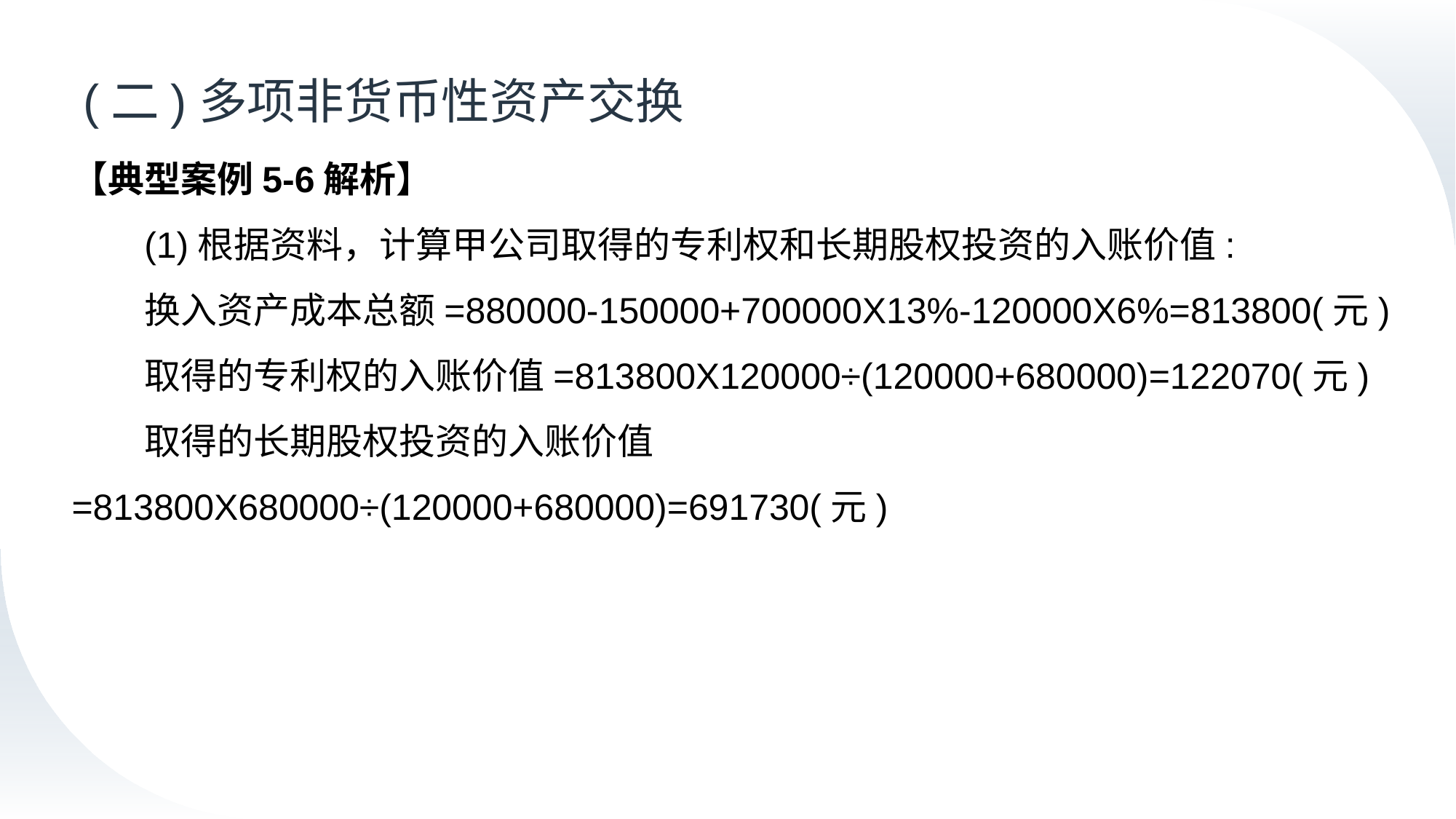

# (二)多项非货币性资产交换
【典型案例5-6解析】
(1)根据资料，计算甲公司取得的专利权和长期股权投资的入账价值:
换入资产成本总额=880000-150000+700000X13%-120000X6%=813800(元)
取得的专利权的入账价值=813800X120000÷(120000+680000)=122070(元)
取得的长期股权投资的入账价值=813800X680000÷(120000+680000)=691730(元)